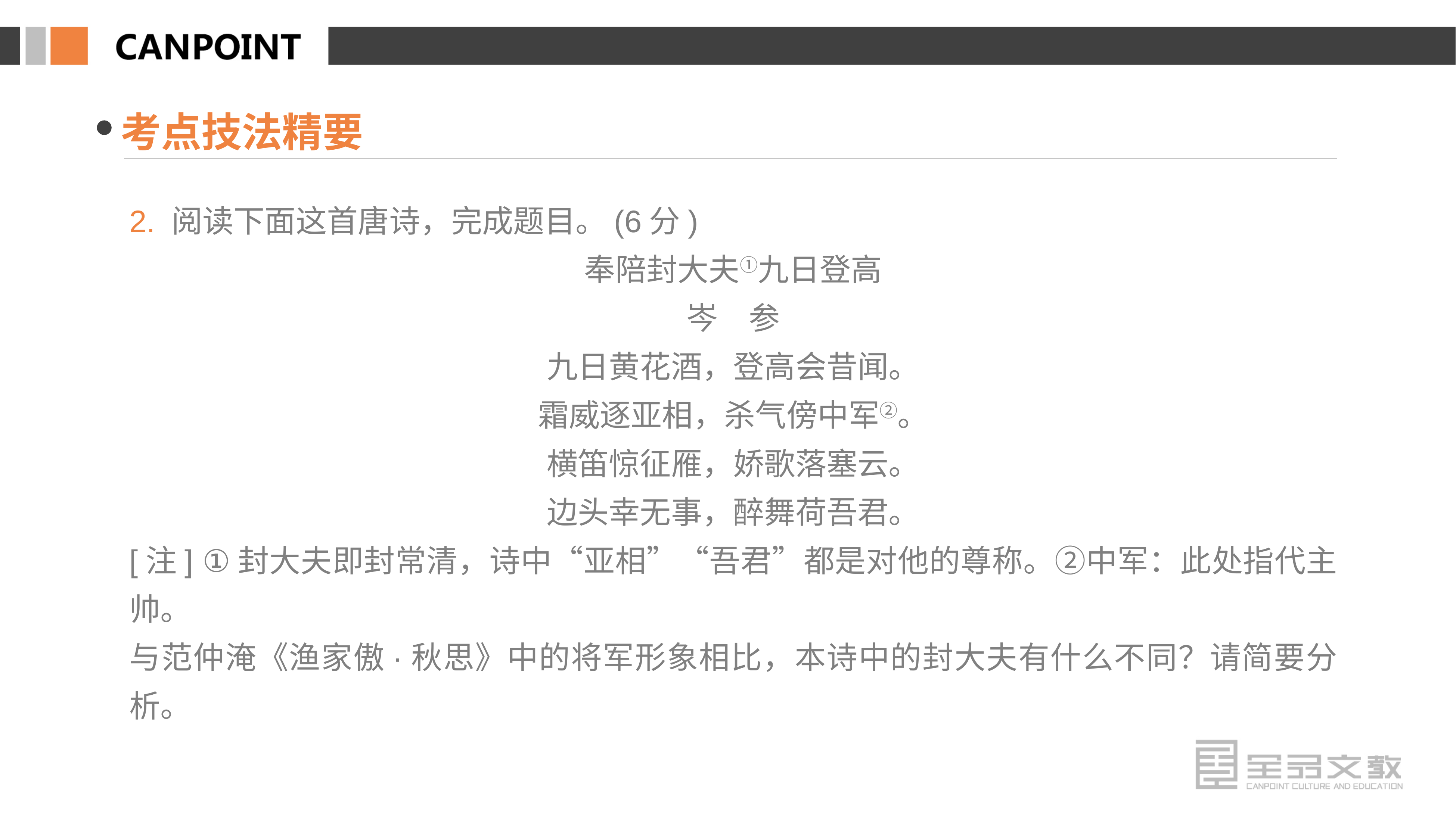

考点技法精要

2. 阅读下面这首唐诗，完成题目。(6分)
奉陪封大夫①九日登高
岑　参
九日黄花酒，登高会昔闻。
霜威逐亚相，杀气傍中军②。
横笛惊征雁，娇歌落塞云。
边头幸无事，醉舞荷吾君。
[注] ①封大夫即封常清，诗中“亚相”“吾君”都是对他的尊称。②中军：此处指代主帅。
与范仲淹《渔家傲·秋思》中的将军形象相比，本诗中的封大夫有什么不同？请简要分析。